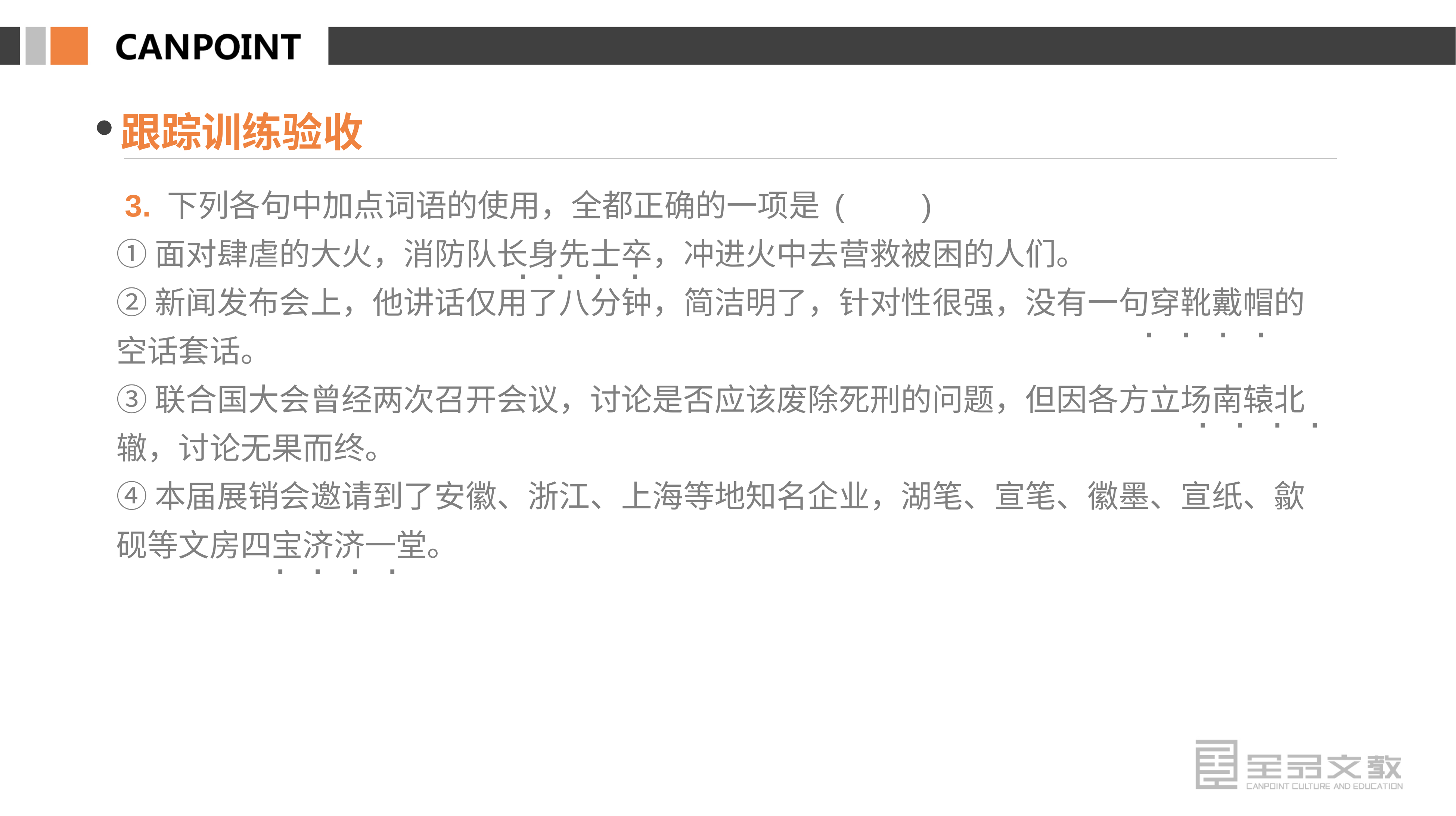

跟踪训练验收

 3. 下列各句中加点词语的使用，全都正确的一项是 (　　)
①面对肆虐的大火，消防队长身先士卒，冲进火中去营救被困的人们。
②新闻发布会上，他讲话仅用了八分钟，简洁明了，针对性很强，没有一句穿靴戴帽的空话套话。
③联合国大会曾经两次召开会议，讨论是否应该废除死刑的问题，但因各方立场南辕北辙，讨论无果而终。
④本届展销会邀请到了安徽、浙江、上海等地知名企业，湖笔、宣笔、徽墨、宣纸、歙砚等文房四宝济济一堂。

·  ·  ·  ·
·  ·  ·  ·
·  ·  ·  ·
·  ·  ·  ·